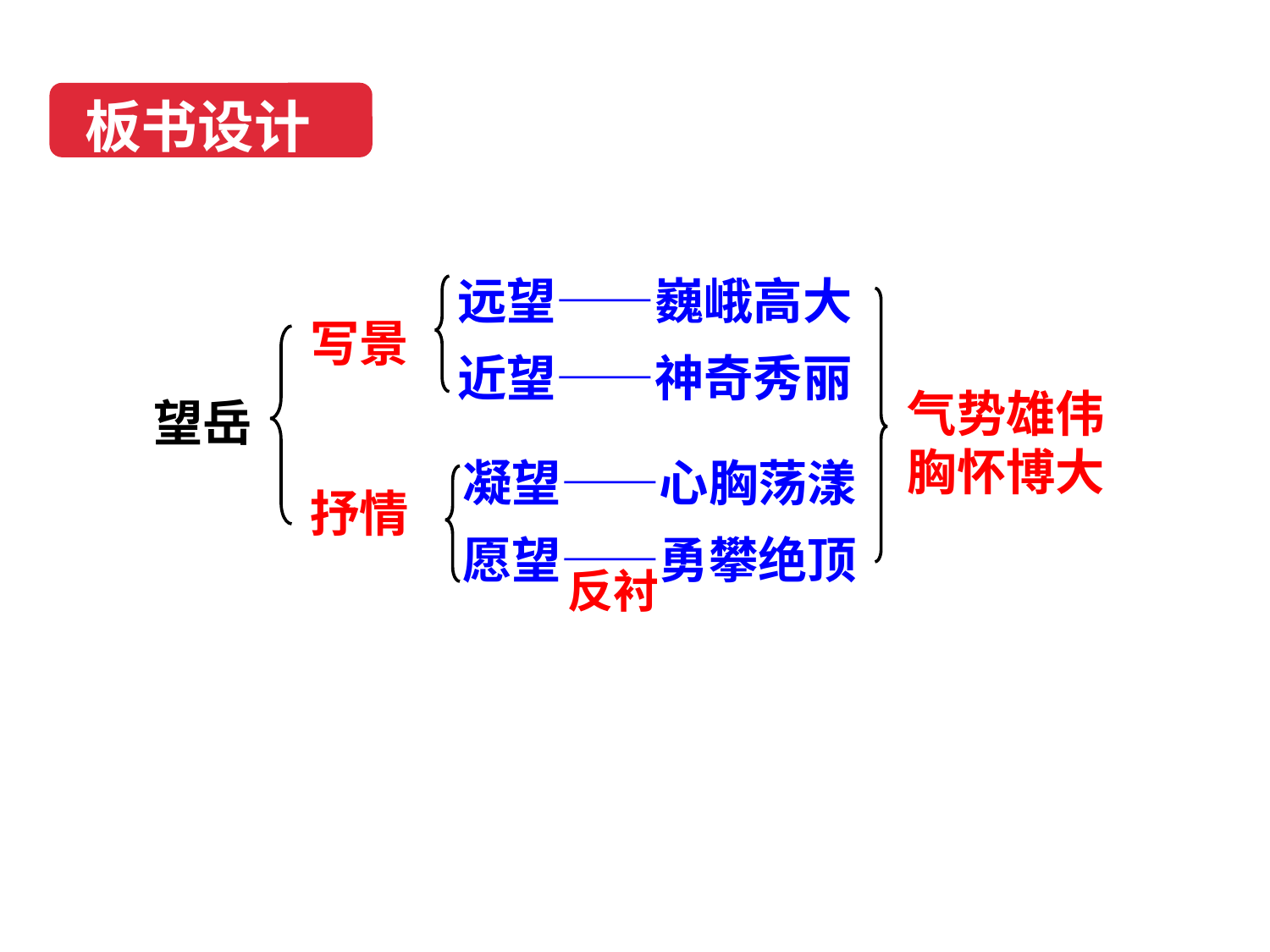

板书设计
远望——巍峨高大
近望——神奇秀丽

写景

气势雄伟
胸怀博大
望岳
凝望——心胸荡漾
愿望——勇攀绝顶

抒情
反衬